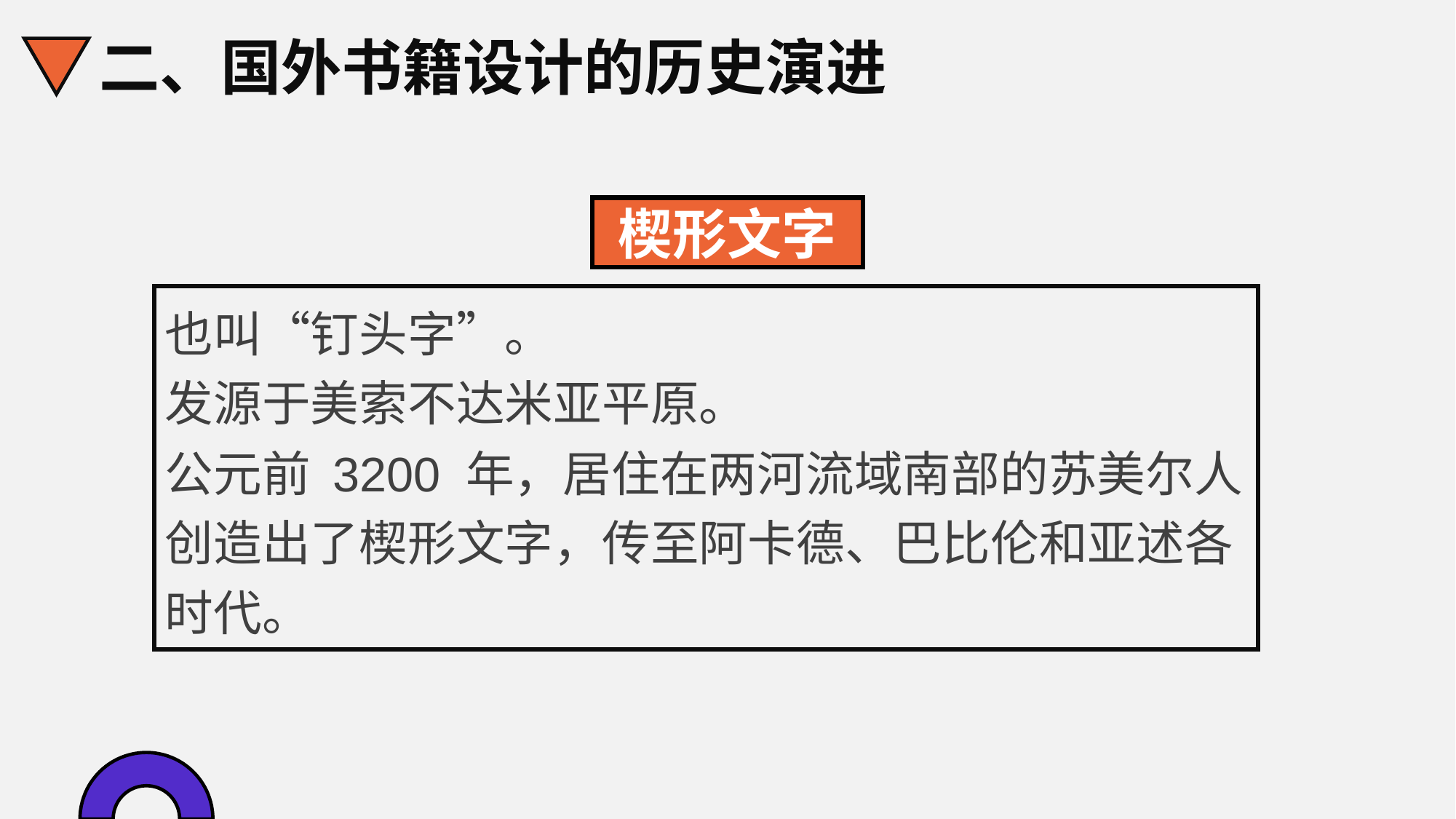

二、国外书籍设计的历史演进

楔形文字
也叫“钉头字”。
发源于美索不达米亚平原。
公元前 3200 年，居住在两河流域南部的苏美尔人创造出了楔形文字，传至阿卡德、巴比伦和亚述各时代。